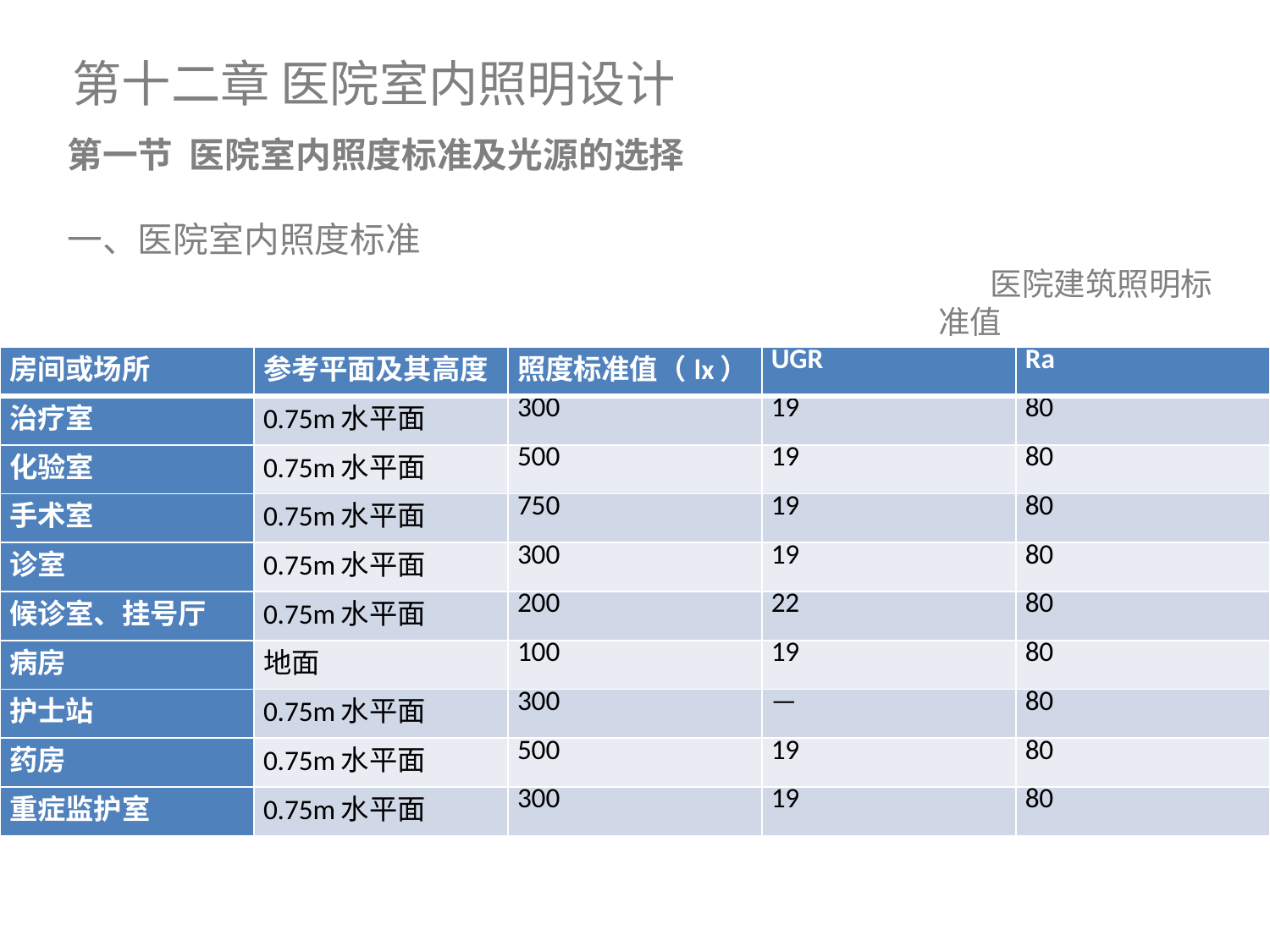

第十二章 医院室内照明设计

第一节  医院室内照度标准及光源的选择

一、医院室内照度标准
 医院建筑照明标准值

| 房间或场所 | 参考平面及其高度 | 照度标准值（lx） | UGR | Ra |
| --- | --- | --- | --- | --- |
| 治疗室 | 0.75m水平面 | 300 | 19 | 80 |
| 化验室 | 0.75m水平面 | 500 | 19 | 80 |
| 手术室 | 0.75m水平面 | 750 | 19 | 80 |
| 诊室 | 0.75m水平面 | 300 | 19 | 80 |
| 候诊室、挂号厅 | 0.75m水平面 | 200 | 22 | 80 |
| 病房 | 地面 | 100 | 19 | 80 |
| 护士站 | 0.75m水平面 | 300 | — | 80 |
| 药房 | 0.75m水平面 | 500 | 19 | 80 |
| 重症监护室 | 0.75m水平面 | 300 | 19 | 80 |